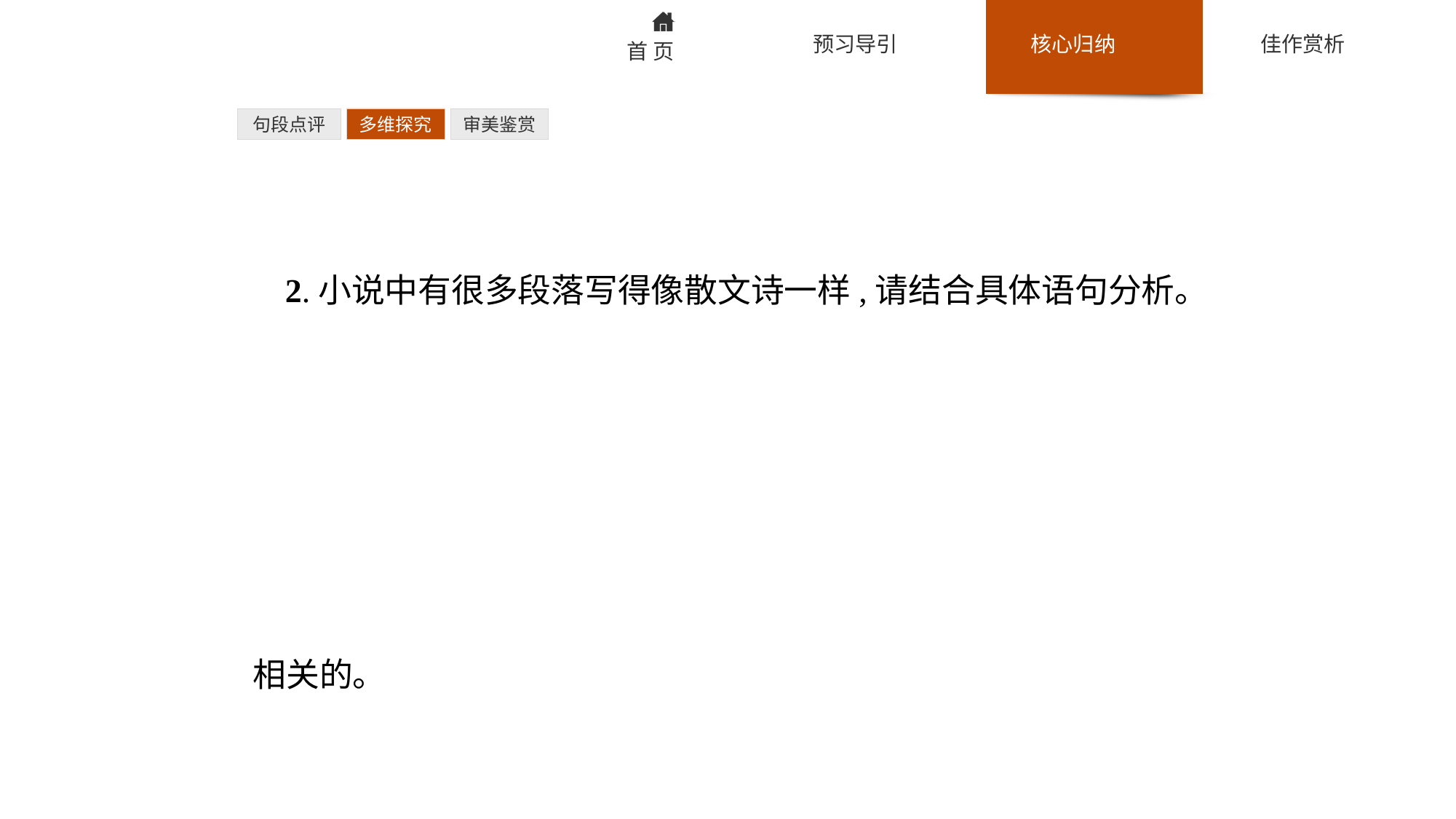

句段点评
多维探究
审美鉴赏
2.小说中有很多段落写得像散文诗一样,请结合具体语句分析。
提示:在写主人公暗恋过桥姑娘的两段中,作者一改前面的反讽语调,写得如散文诗一般。在这两段中,大量使用短句,甚至不惜有所重复(这种重复更增强了感染力)。但有时又故意保留一个较长的语言成分,故意设置文气上的阻碍,然后再奔泻而下,使语言摇曳生姿,如“所有一切有幸在这几分钟内在我蒙眬的眼睛前面一列列走过的人”,是一个复杂的短语,若要拆开也无不可,但是,此处语言上的阻塞和通畅,正是与主人公情绪的起伏塞畅息息相关的。